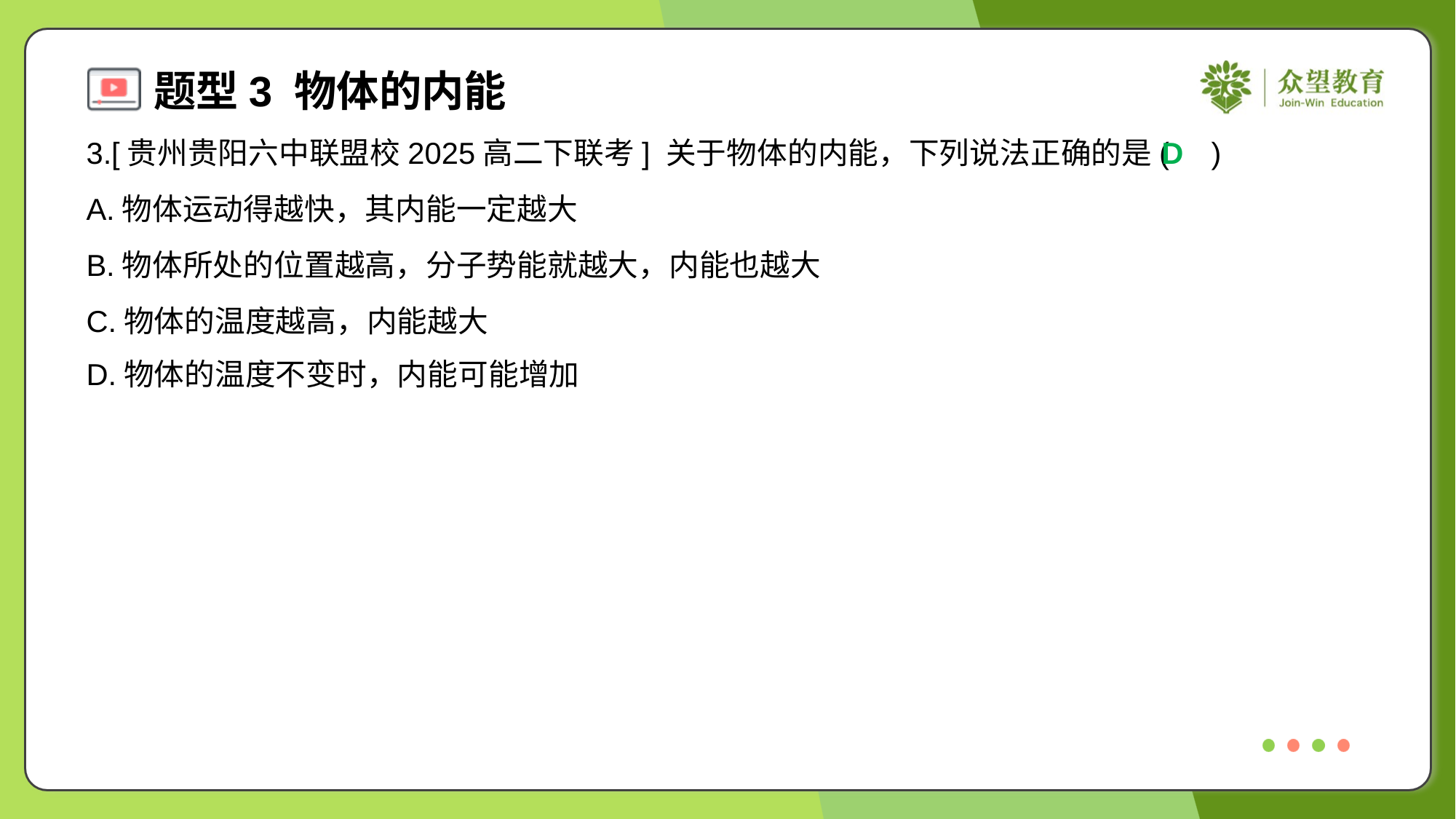

3.[贵州贵阳六中联盟校2025高二下联考] 关于物体的内能，下列说法正确的是(     )
D
A.物体运动得越快，其内能一定越大
B.物体所处的位置越高，分子势能就越大，内能也越大
C.物体的温度越高，内能越大
D.物体的温度不变时，内能可能增加